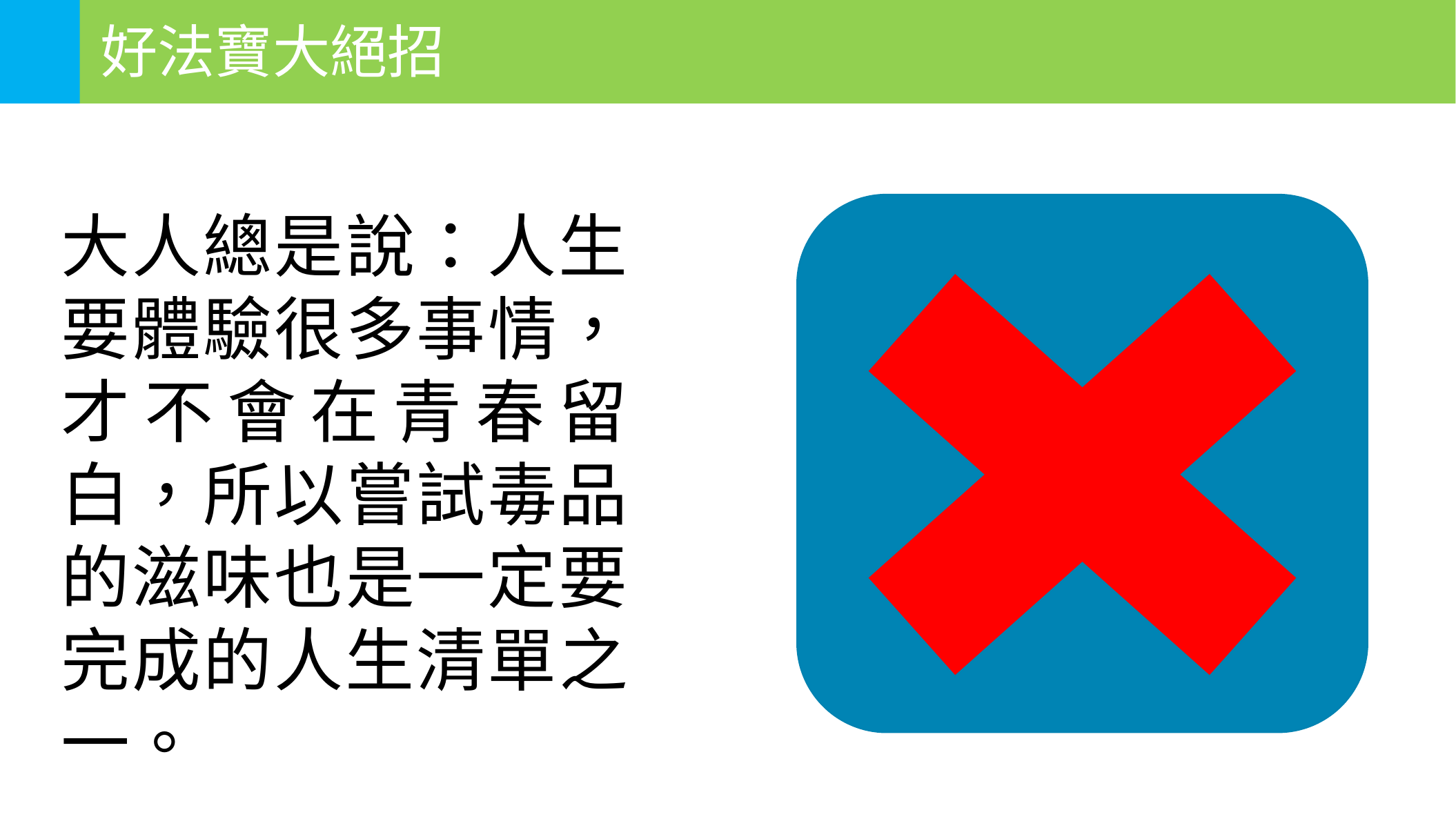

好法寶大絕招

大人總是說：人生要體驗很多事情，才不會在青春留白，所以嘗試毒品的滋味也是一定要完成的人生清單之一。